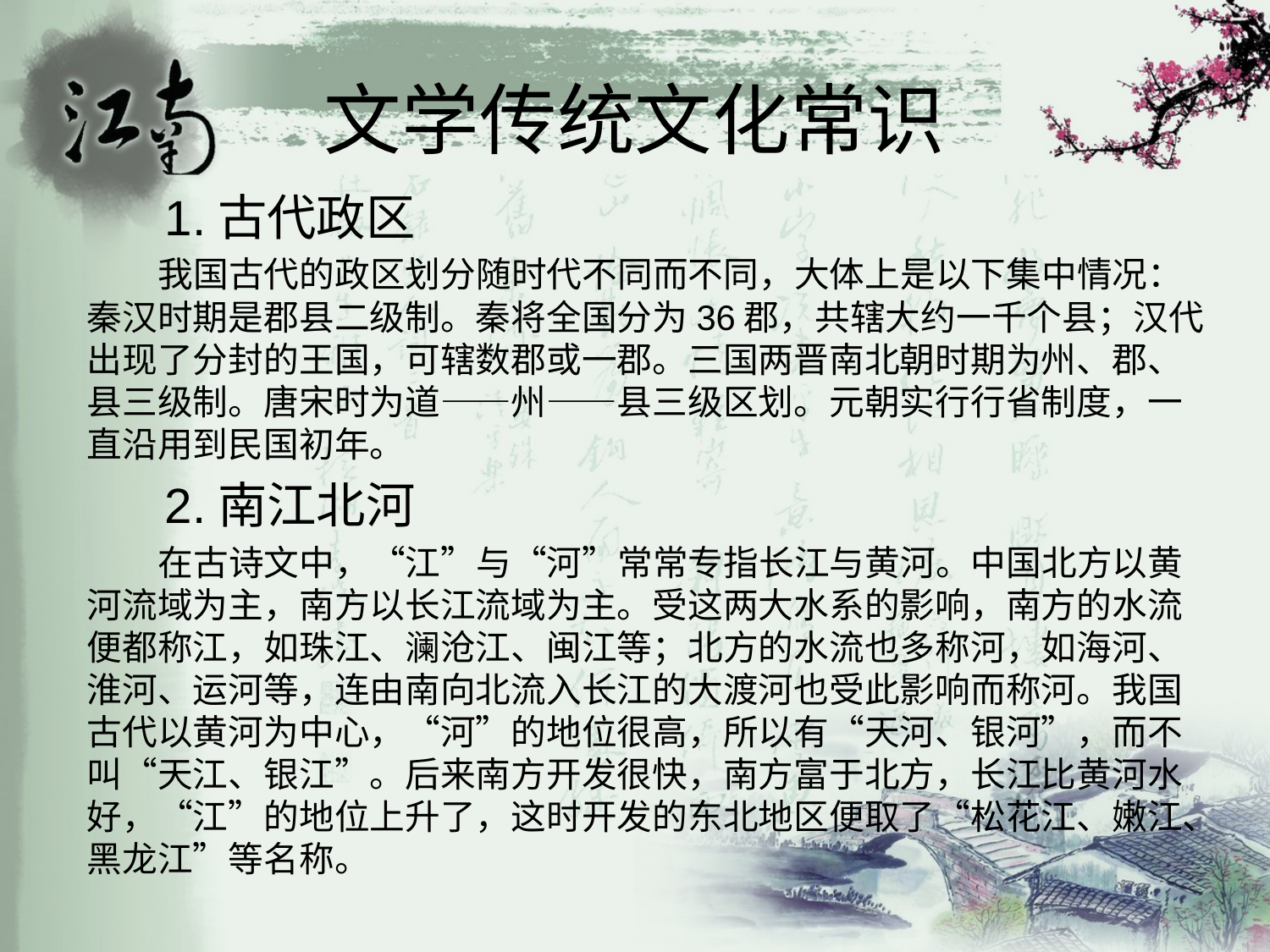

# 文学传统文化常识
        1.古代政区
        我国古代的政区划分随时代不同而不同，大体上是以下集中情况：秦汉时期是郡县二级制。秦将全国分为36郡，共辖大约一千个县；汉代出现了分封的王国，可辖数郡或一郡。三国两晋南北朝时期为州、郡、县三级制。唐宋时为道——州——县三级区划。元朝实行行省制度，一直沿用到民国初年。
        2.南江北河
        在古诗文中，“江”与“河”常常专指长江与黄河。中国北方以黄河流域为主，南方以长江流域为主。受这两大水系的影响，南方的水流便都称江，如珠江、澜沧江、闽江等；北方的水流也多称河，如海河、淮河、运河等，连由南向北流入长江的大渡河也受此影响而称河。我国古代以黄河为中心，“河”的地位很高，所以有“天河、银河”，而不叫“天江、银江”。后来南方开发很快，南方富于北方，长江比黄河水好，“江”的地位上升了，这时开发的东北地区便取了“松花江、嫩江、黑龙江”等名称。